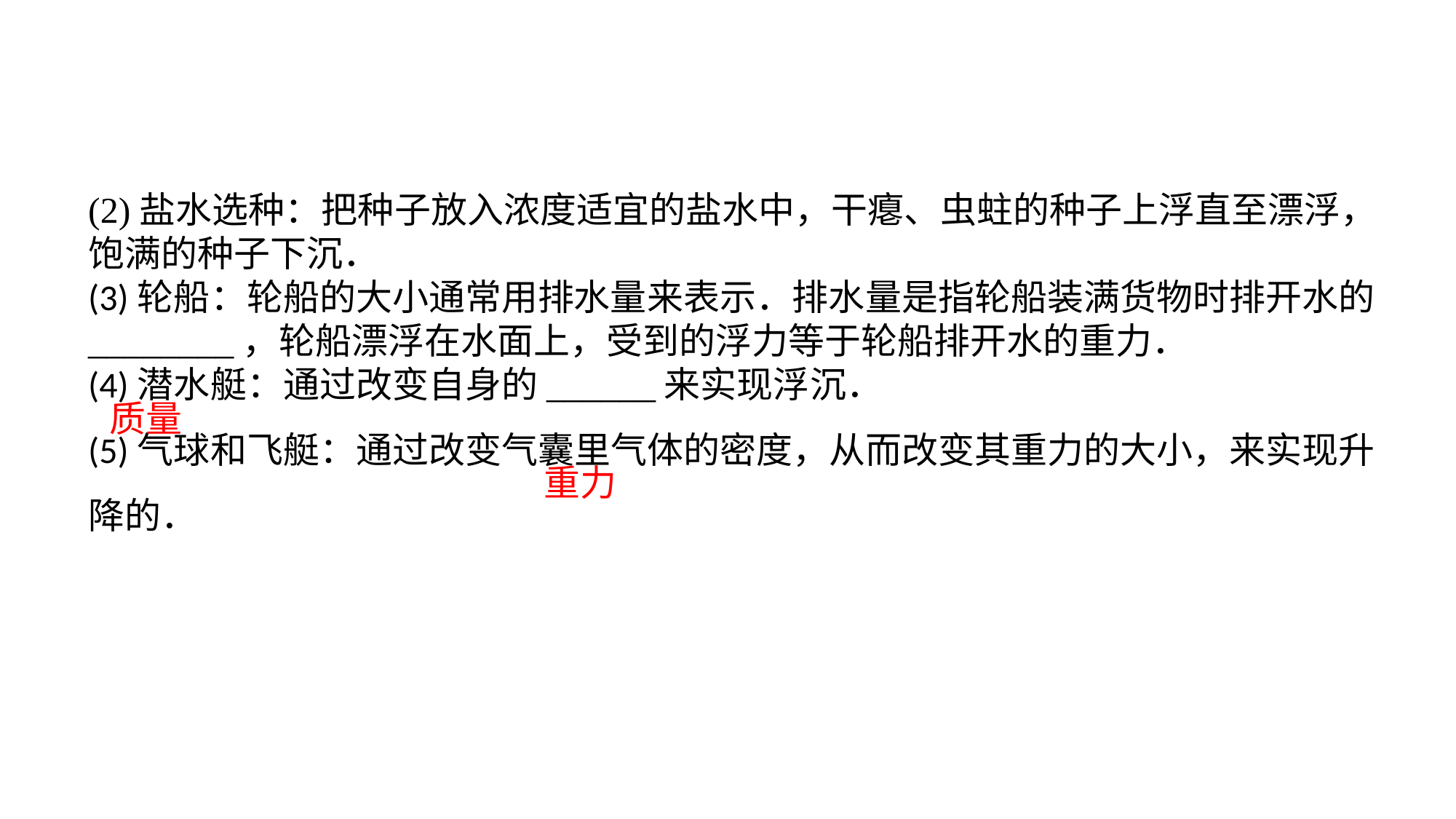

(2)盐水选种：把种子放入浓度适宜的盐水中，干瘪、虫蛀的种子上浮直至漂浮，饱满的种子下沉．(3)轮船：轮船的大小通常用排水量来表示．排水量是指轮船装满货物时排开水的________，轮船漂浮在水面上，受到的浮力等于轮船排开水的重力．(4)潜水艇：通过改变自身的______来实现浮沉．(5)气球和飞艇：通过改变气囊里气体的密度，从而改变其重力的大小，来实现升降的．
质量
重力